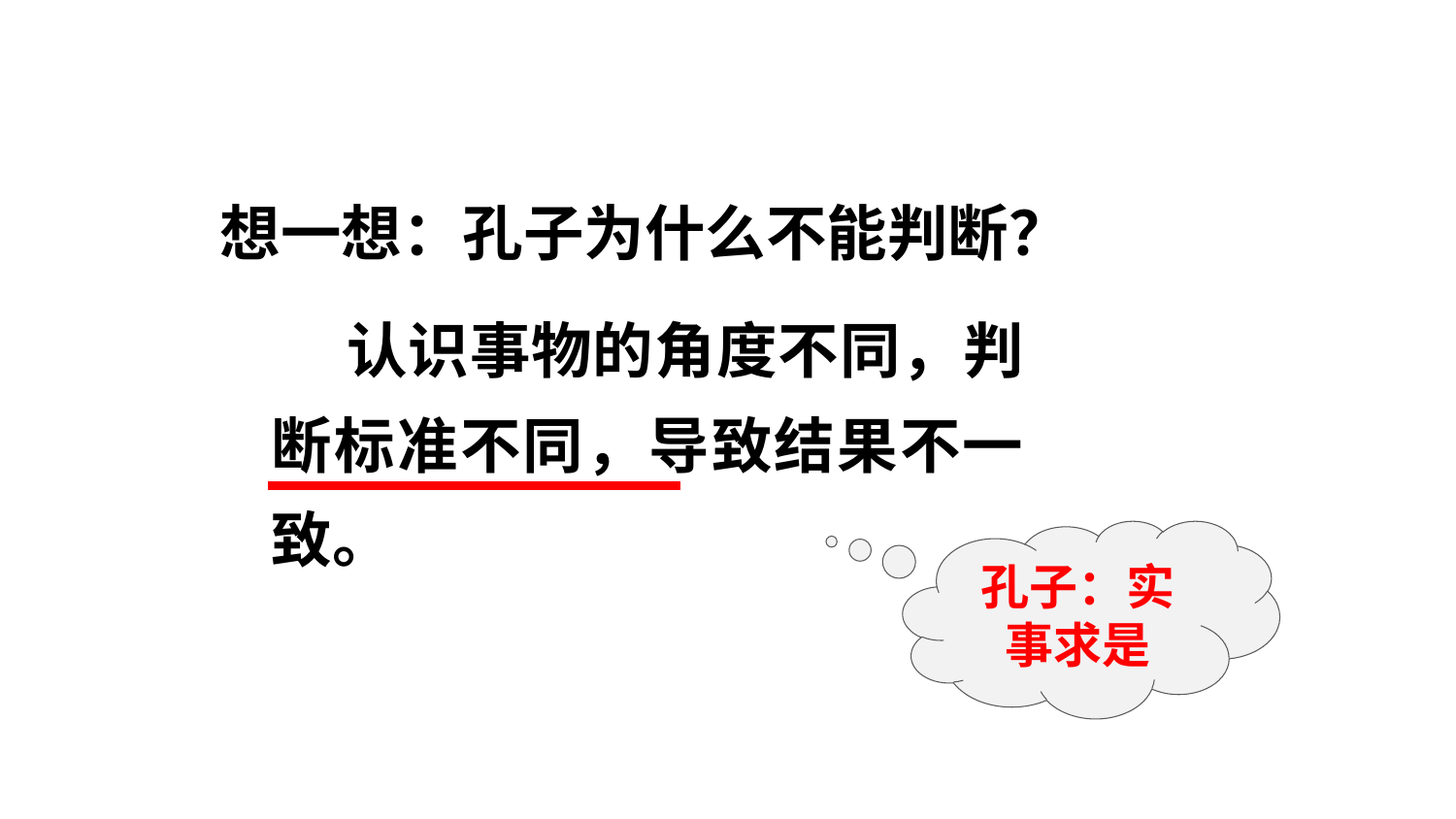

想一想：孔子为什么不能判断？
    认识事物的角度不同，判断标准不同，导致结果不一致。

孔子：实事求是